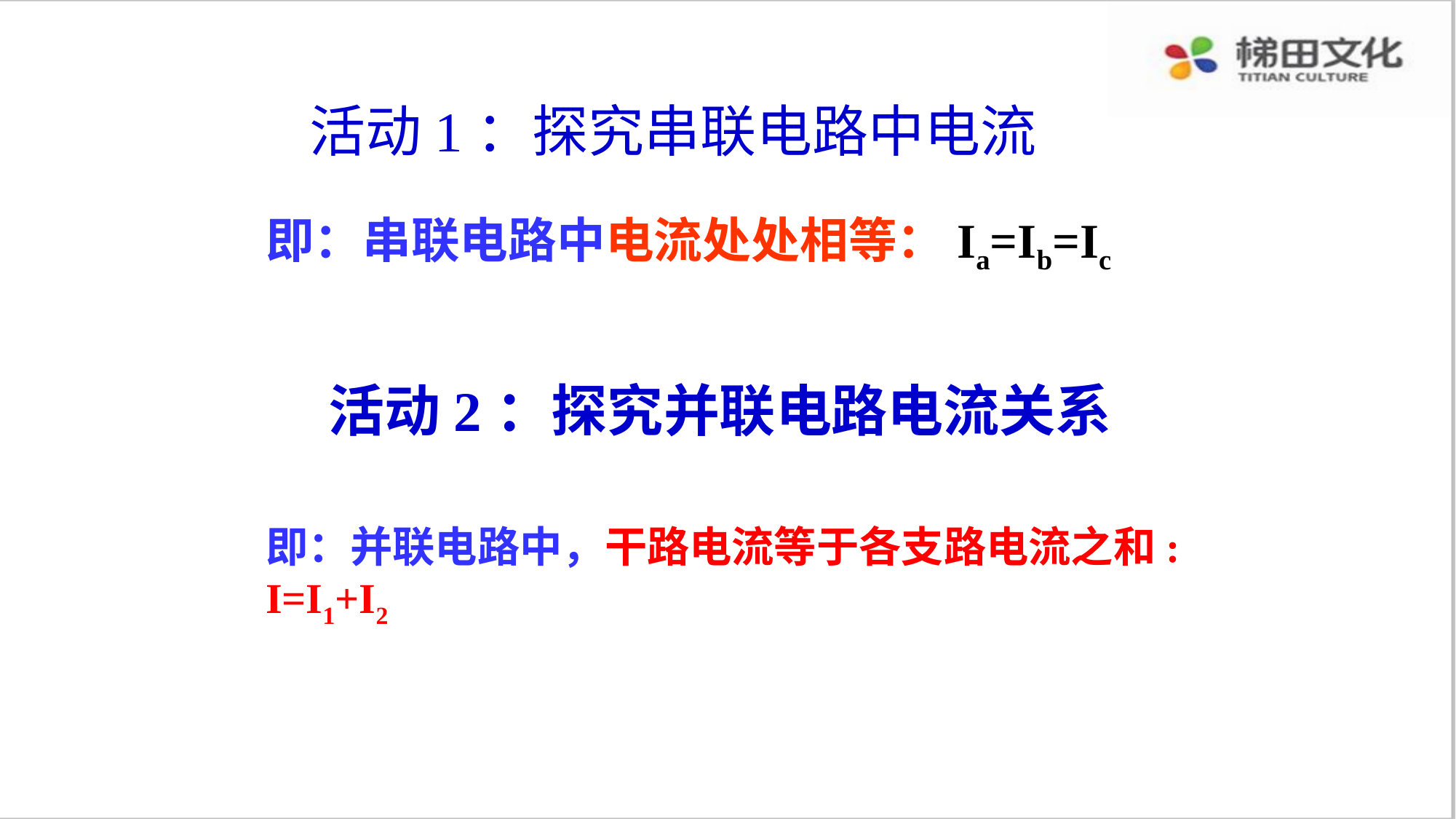

活动1：探究串联电路中电流
即：串联电路中电流处处相等：Ia=Ib=Ic
活动2：探究并联电路电流关系
即：并联电路中，干路电流等于各支路电流之和:
I=I1+I2